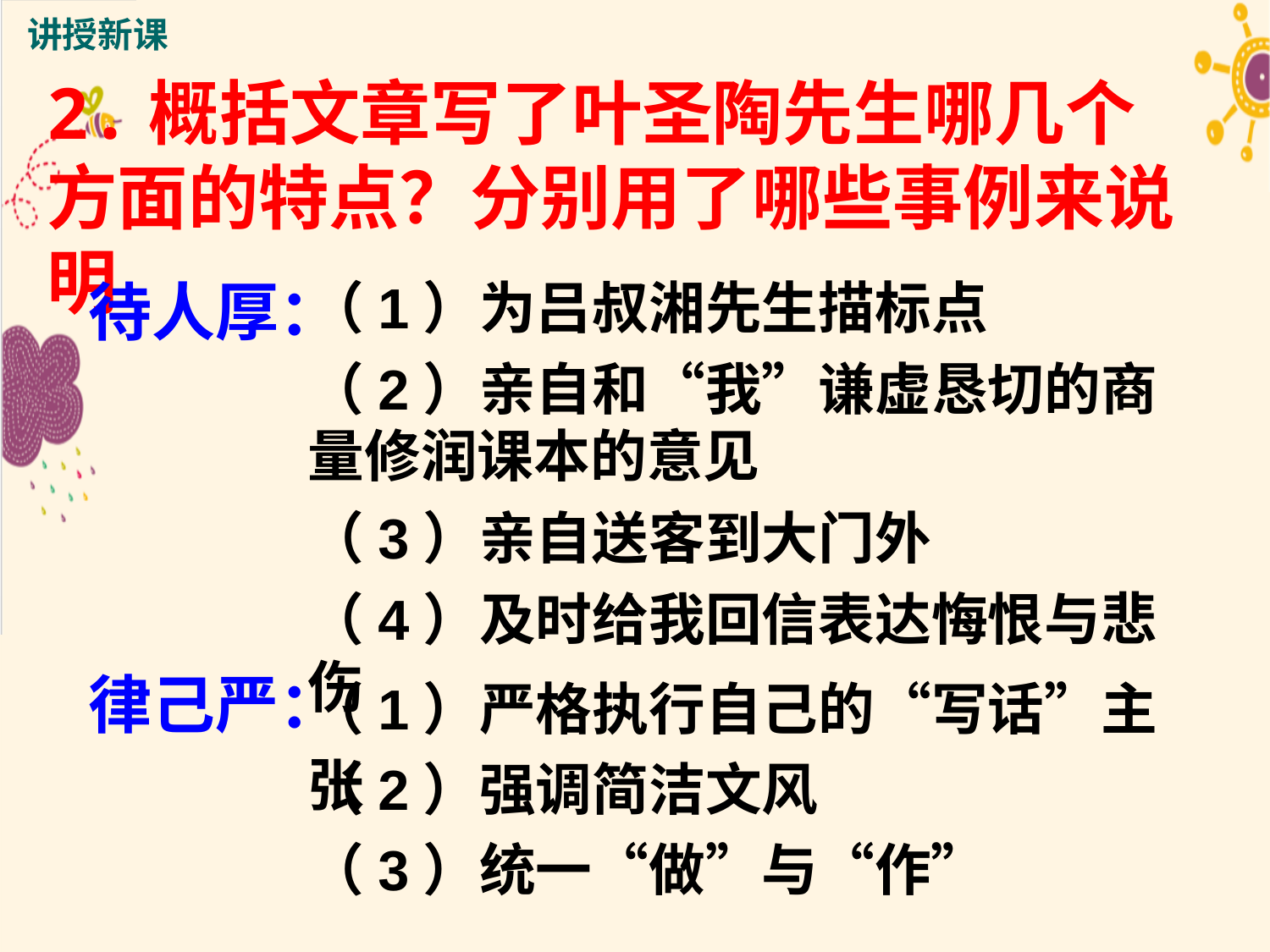

讲授新课
2.概括文章写了叶圣陶先生哪几个方面的特点？分别用了哪些事例来说明
待人厚：
（1）为吕叔湘先生描标点
（2）亲自和“我”谦虚恳切的商量修润课本的意见
（3）亲自送客到大门外
（4）及时给我回信表达悔恨与悲伤
律己严：
（1）严格执行自己的“写话”主张
（2）强调简洁文风
（3）统一“做”与“作”